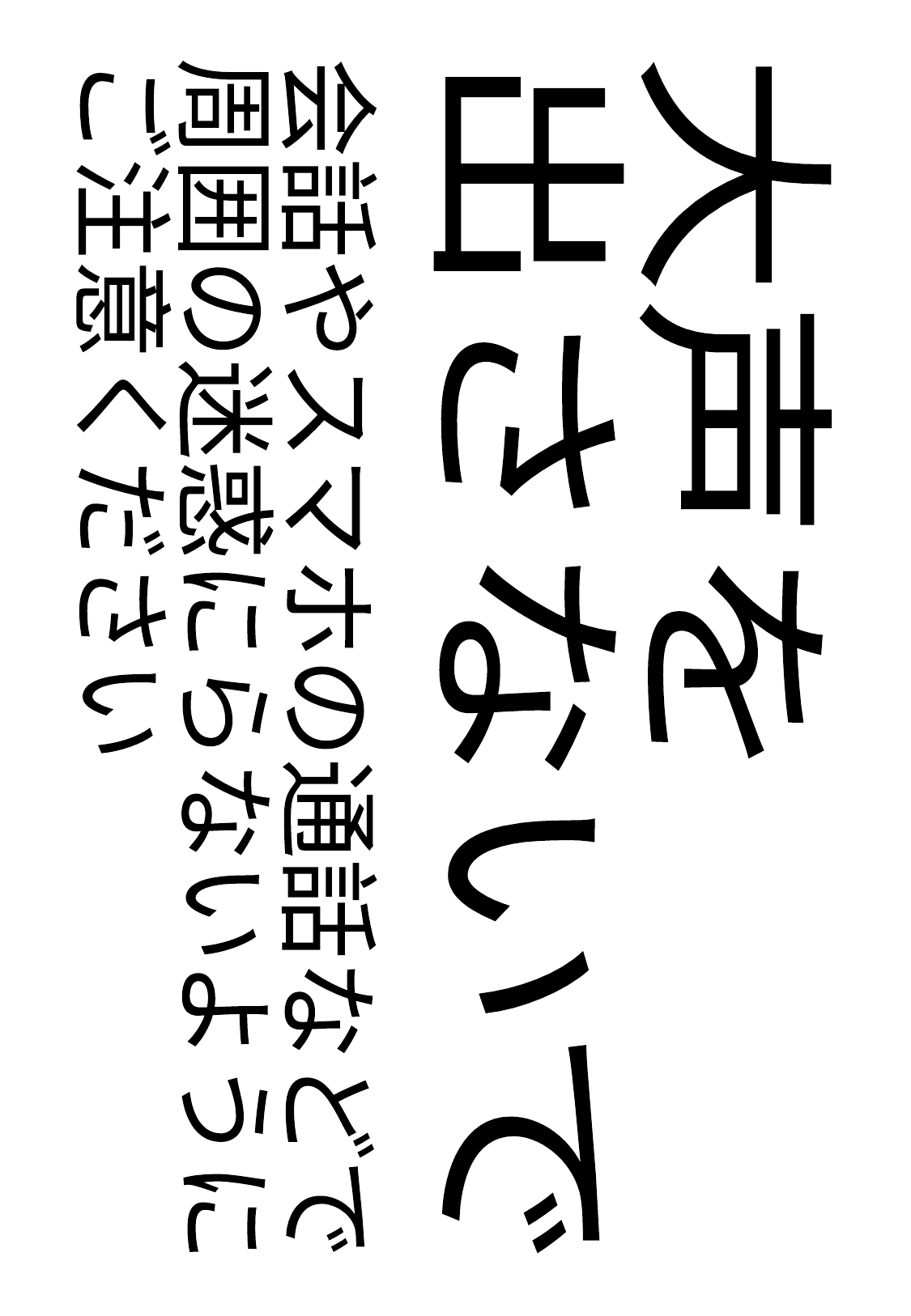

大声を
出さないで
会話やスマホの通話などで
周囲の迷惑にらないように
ご注意ください